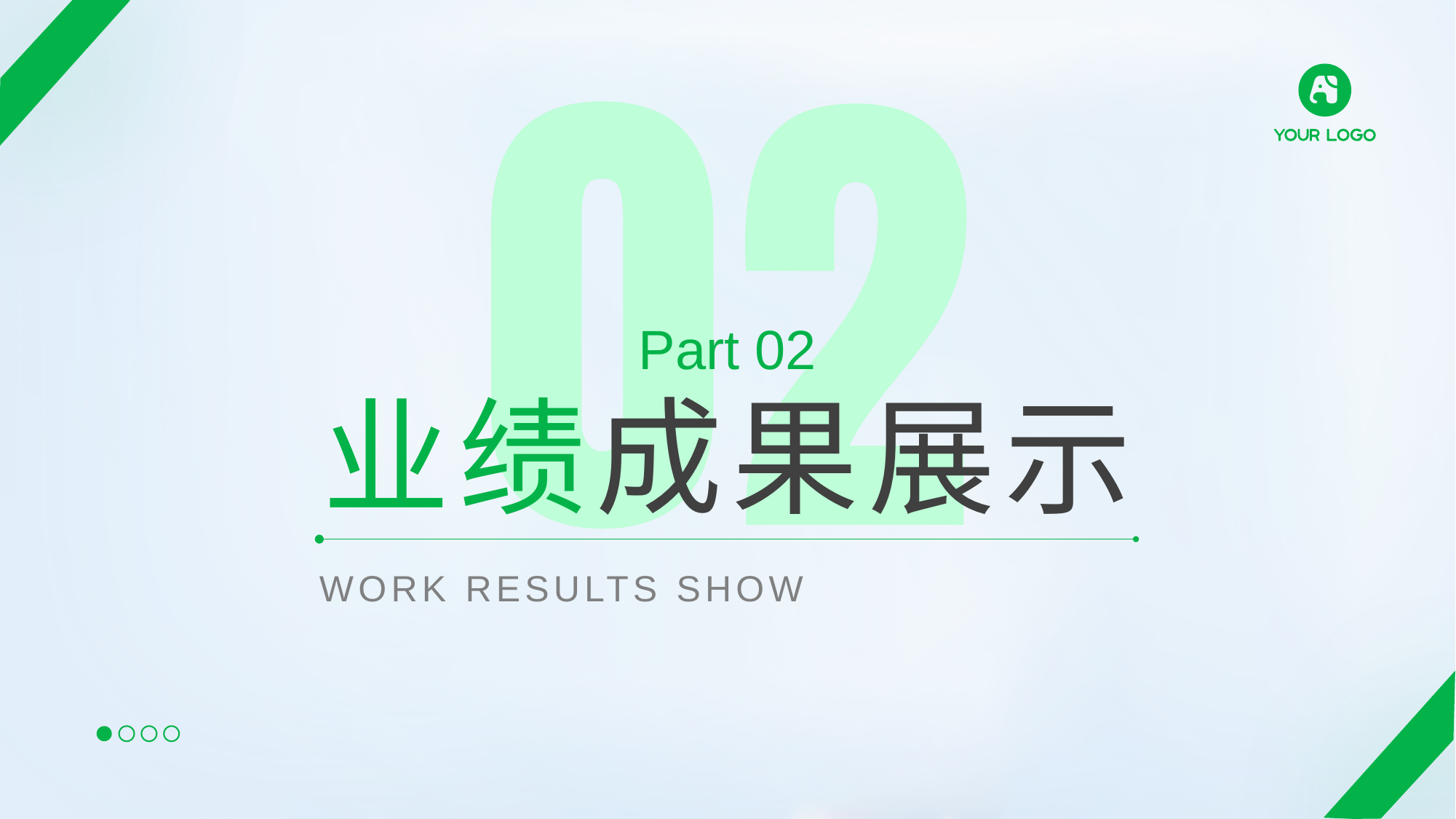

02

Part 02
业绩成果展示
WORK RESULTS SHOW